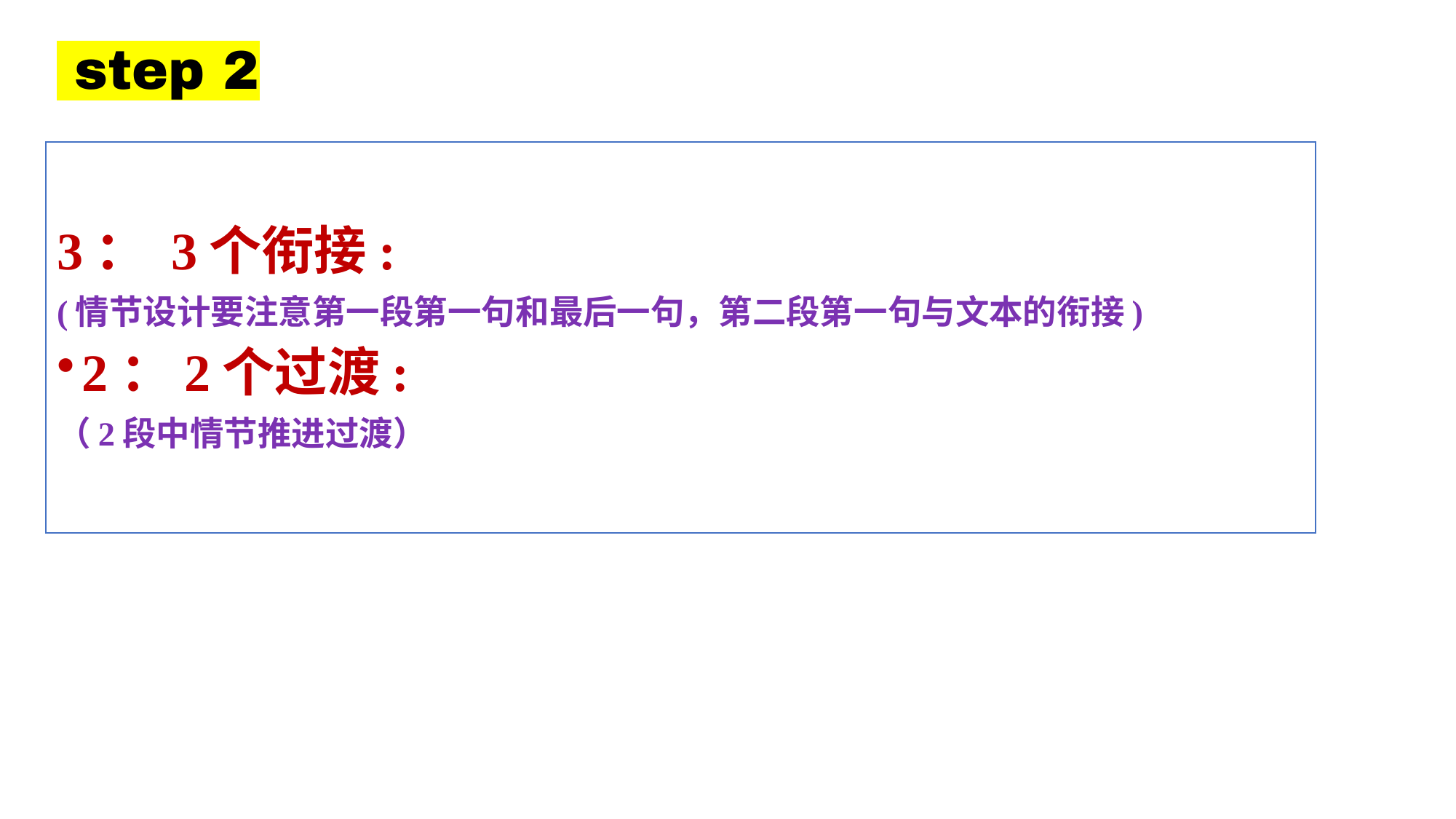

step 2

3： 3个衔接:
(情节设计要注意第一段第一句和最后一句，第二段第一句与文本的衔接)
2：2个过渡:
（2段中情节推进过渡）